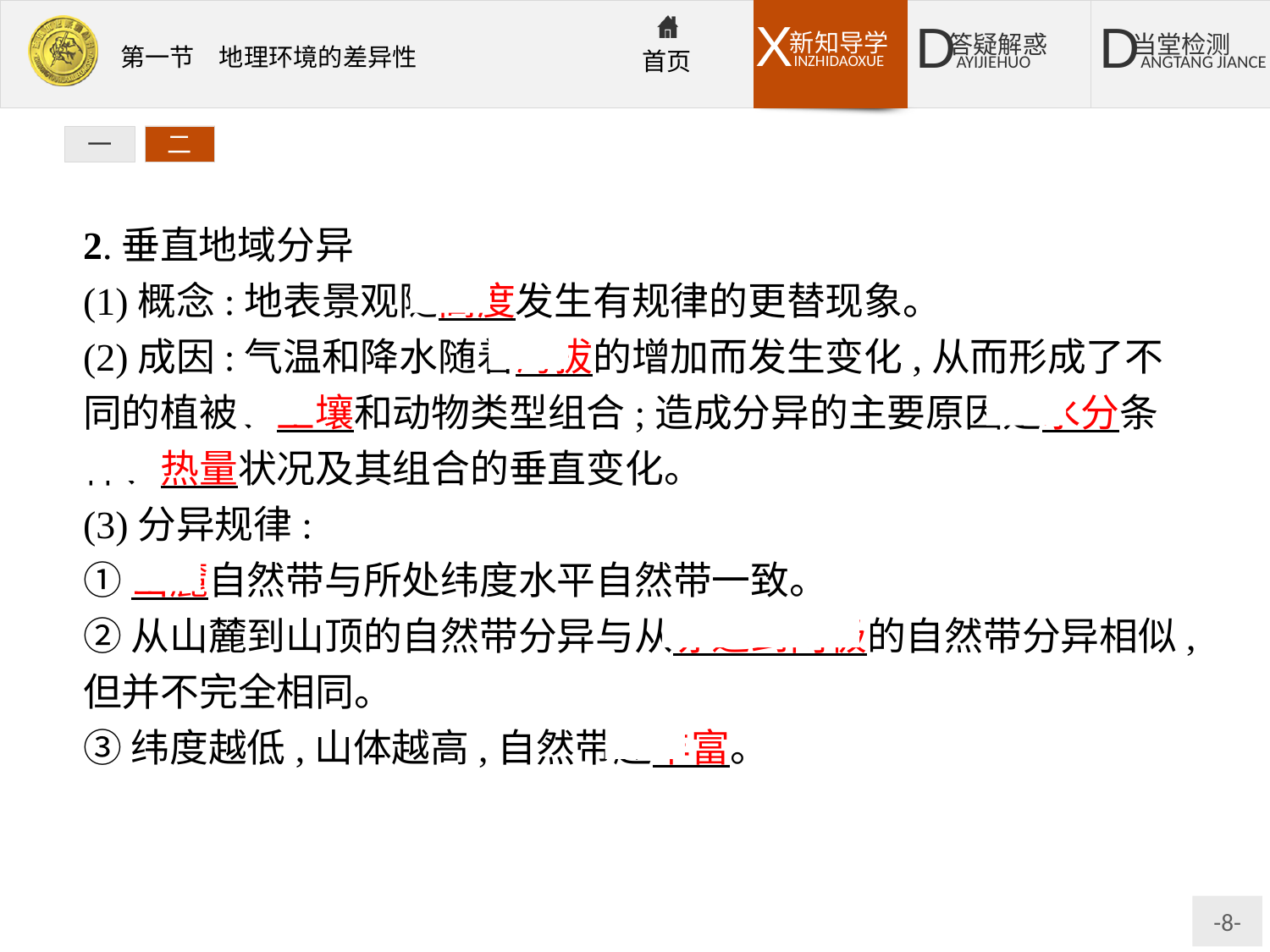

一
二
2.垂直地域分异
(1)概念:地表景观随高度发生有规律的更替现象。
(2)成因:气温和降水随着海拔的增加而发生变化,从而形成了不同的植被、土壤和动物类型组合;造成分异的主要原因是水分条件、热量状况及其组合的垂直变化。
(3)分异规律:
①山麓自然带与所处纬度水平自然带一致。
②从山麓到山顶的自然带分异与从赤道到两极的自然带分异相似,但并不完全相同。
③纬度越低,山体越高,自然带越丰富。